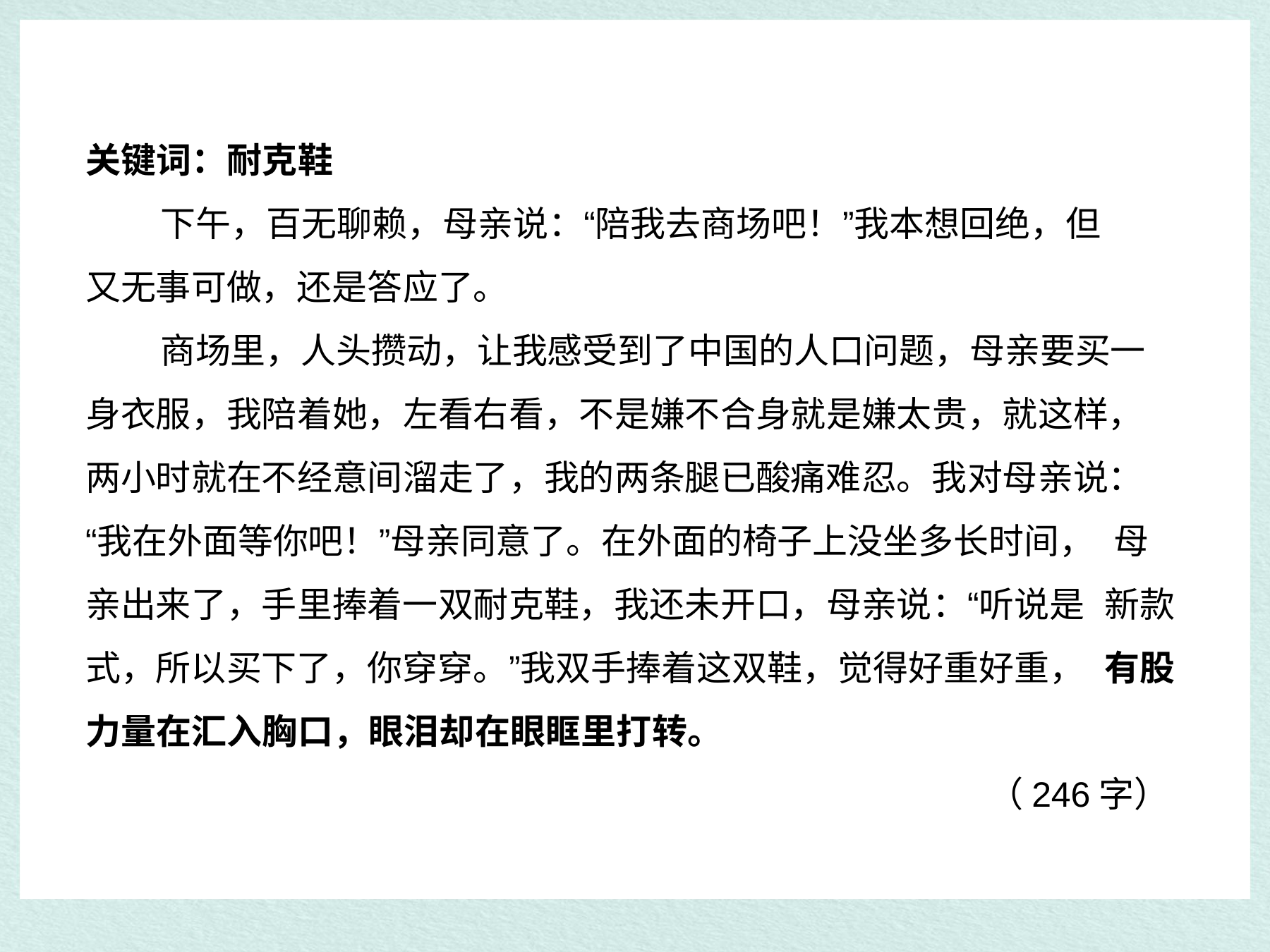

关键词：耐克鞋
下午，百无聊赖，母亲说：“陪我去商场吧！”我本想回绝，但  又无事可做，还是答应了。
商场里，人头攒动，让我感受到了中国的人口问题，母亲要买一  身衣服，我陪着她，左看右看，不是嫌不合身就是嫌太贵，就这样，  两小时就在不经意间溜走了，我的两条腿已酸痛难忍。我对母亲说：  “我在外面等你吧！”母亲同意了。在外面的椅子上没坐多长时间，  母亲出来了，手里捧着一双耐克鞋，我还未开口，母亲说：“听说是  新款式，所以买下了，你穿穿。”我双手捧着这双鞋，觉得好重好重，  有股力量在汇入胸口，眼泪却在眼眶里打转。
（246字）